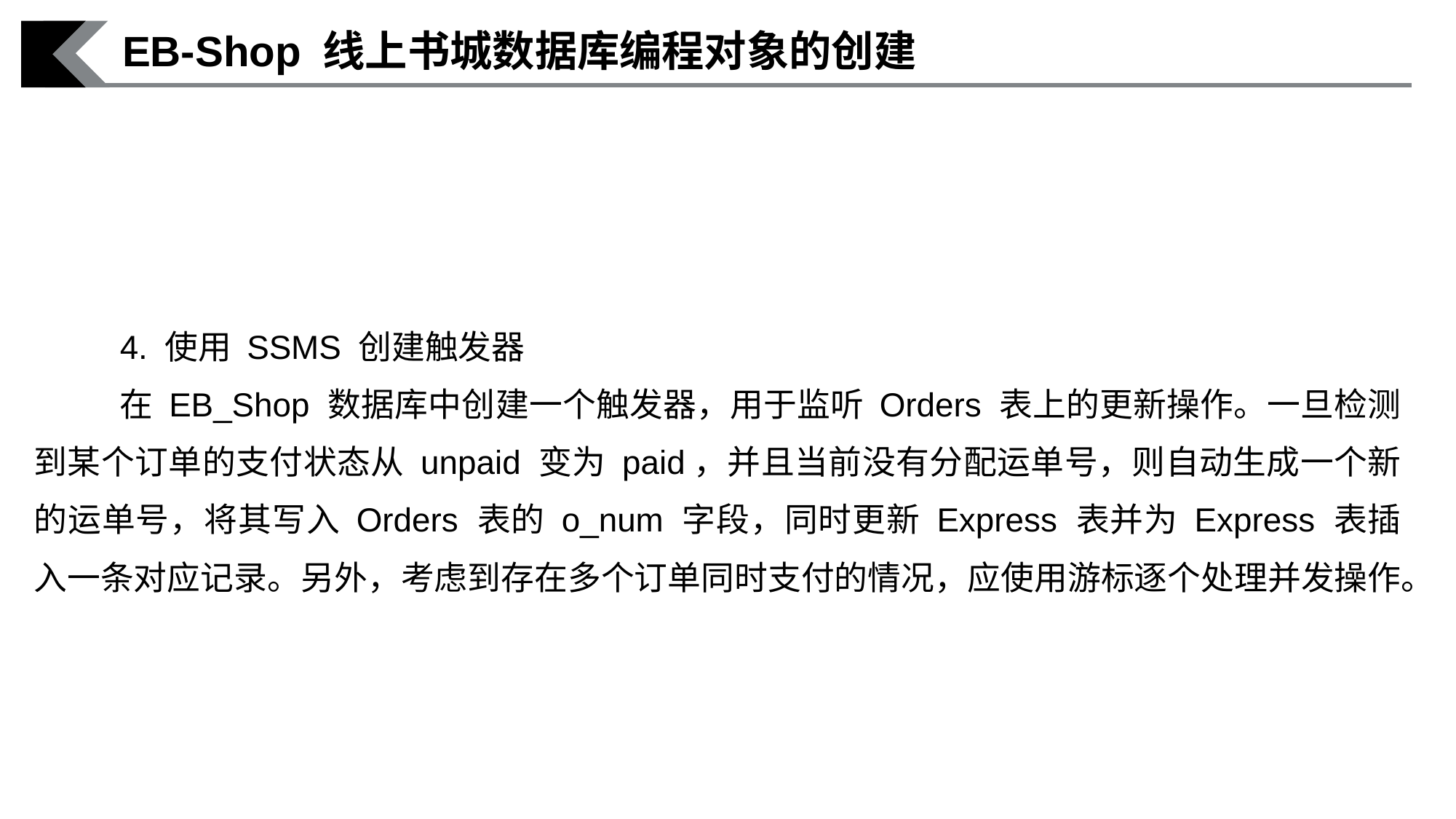

EB-Shop 线上书城数据库编程对象的创建
4. 使用 SSMS 创建触发器
在 EB_Shop 数据库中创建一个触发器，用于监听 Orders 表上的更新操作。一旦检测到某个订单的支付状态从 unpaid 变为 paid，并且当前没有分配运单号，则自动生成一个新的运单号，将其写入 Orders 表的 o_num 字段，同时更新 Express 表并为 Express 表插入一条对应记录。另外，考虑到存在多个订单同时支付的情况，应使用游标逐个处理并发操作。